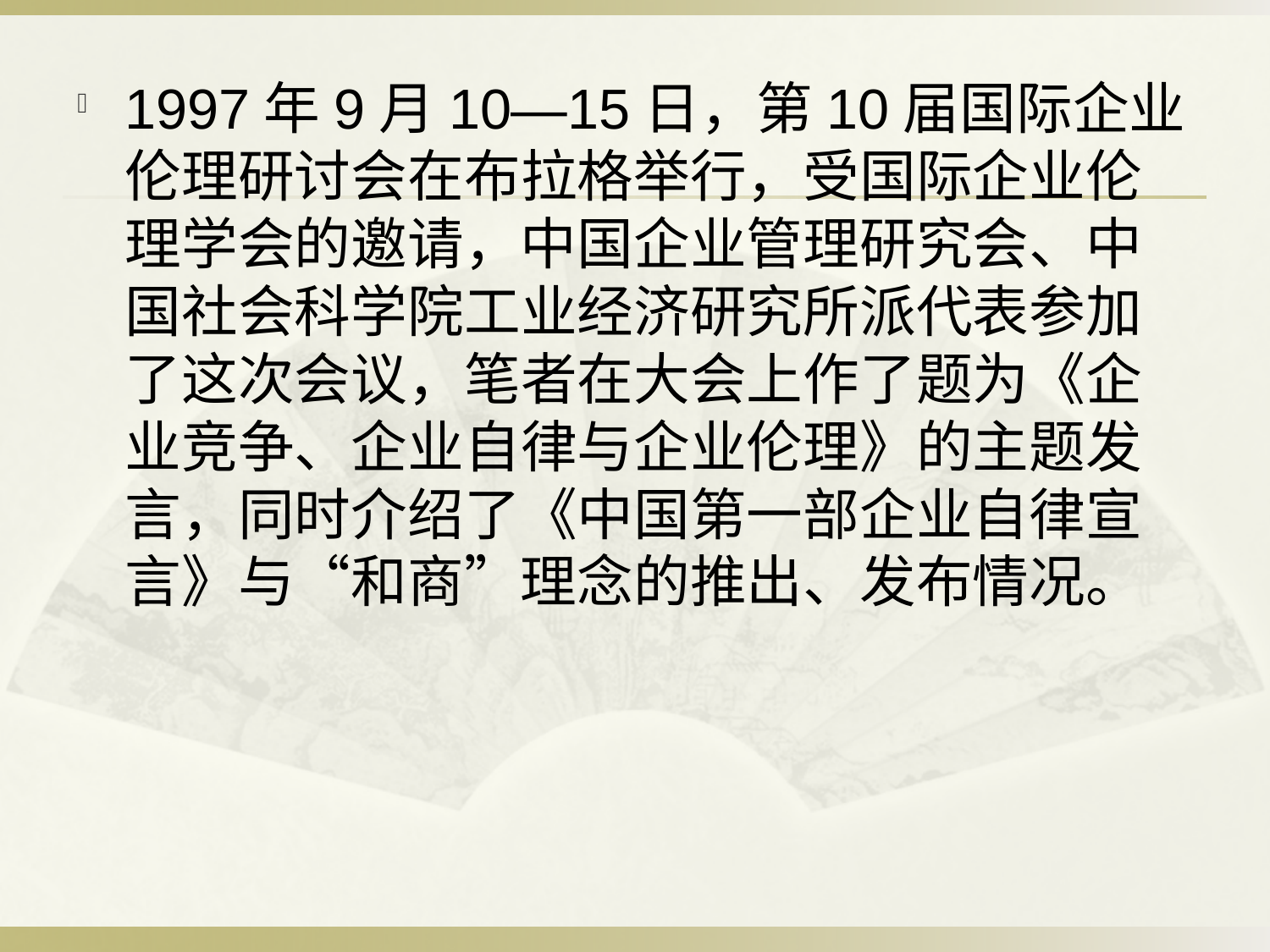

#
1997年9月10—15日，第10届国际企业伦理研讨会在布拉格举行，受国际企业伦理学会的邀请，中国企业管理研究会、中国社会科学院工业经济研究所派代表参加了这次会议，笔者在大会上作了题为《企业竞争、企业自律与企业伦理》的主题发言，同时介绍了《中国第一部企业自律宣言》与“和商”理念的推出、发布情况。